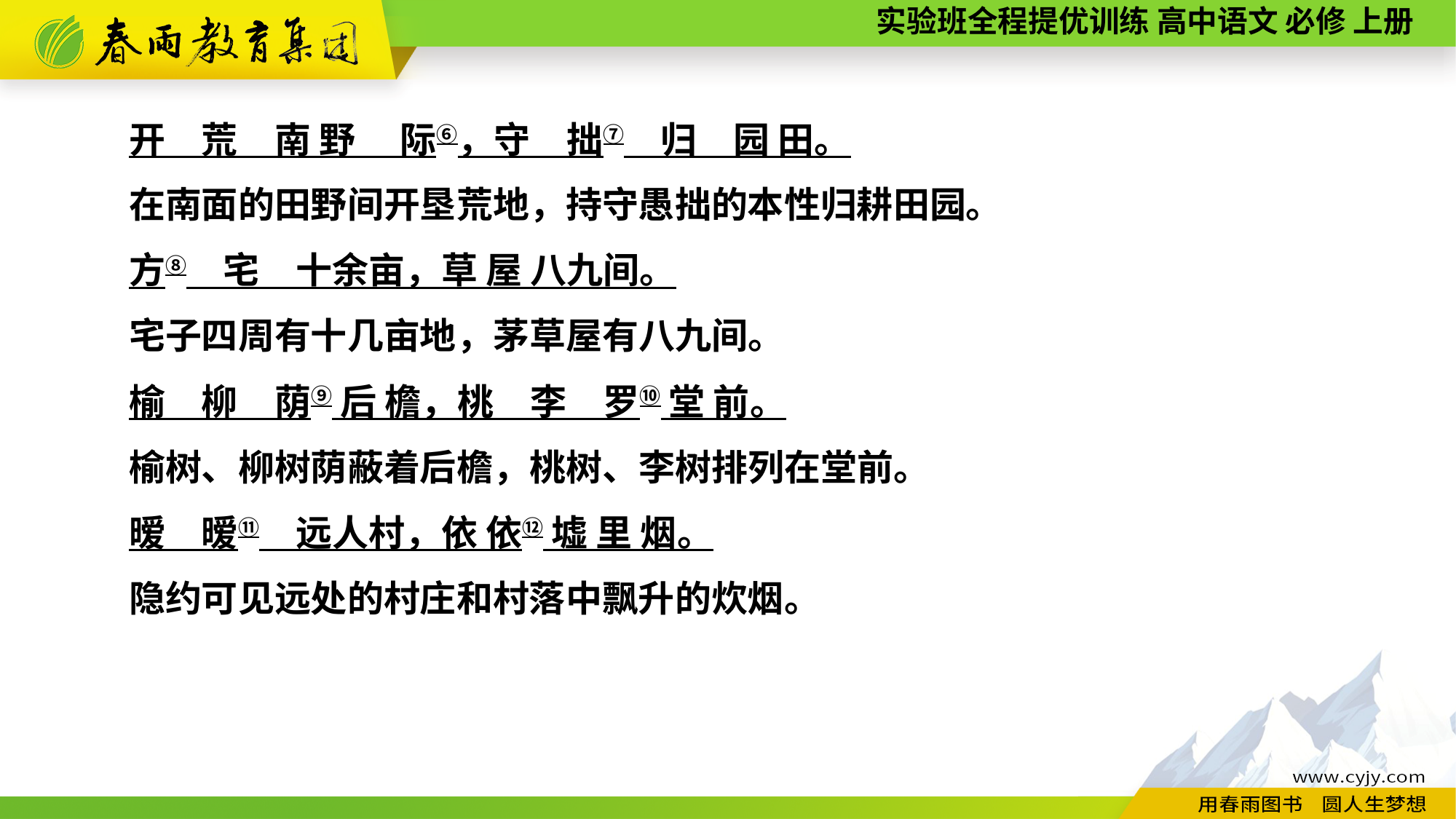

开　荒　南 野 　际⑥，守　拙⑦　归　园 田。
在南面的田野间开垦荒地，持守愚拙的本性归耕田园。
方⑧　宅　十余亩，草 屋 八九间。
宅子四周有十几亩地，茅草屋有八九间。
榆　柳　荫⑨ 后 檐，桃　李　罗⑩ 堂 前。
榆树、柳树荫蔽着后檐，桃树、李树排列在堂前。
暧　暧⑪　远人村，依 依⑫ 墟 里 烟。
隐约可见远处的村庄和村落中飘升的炊烟。